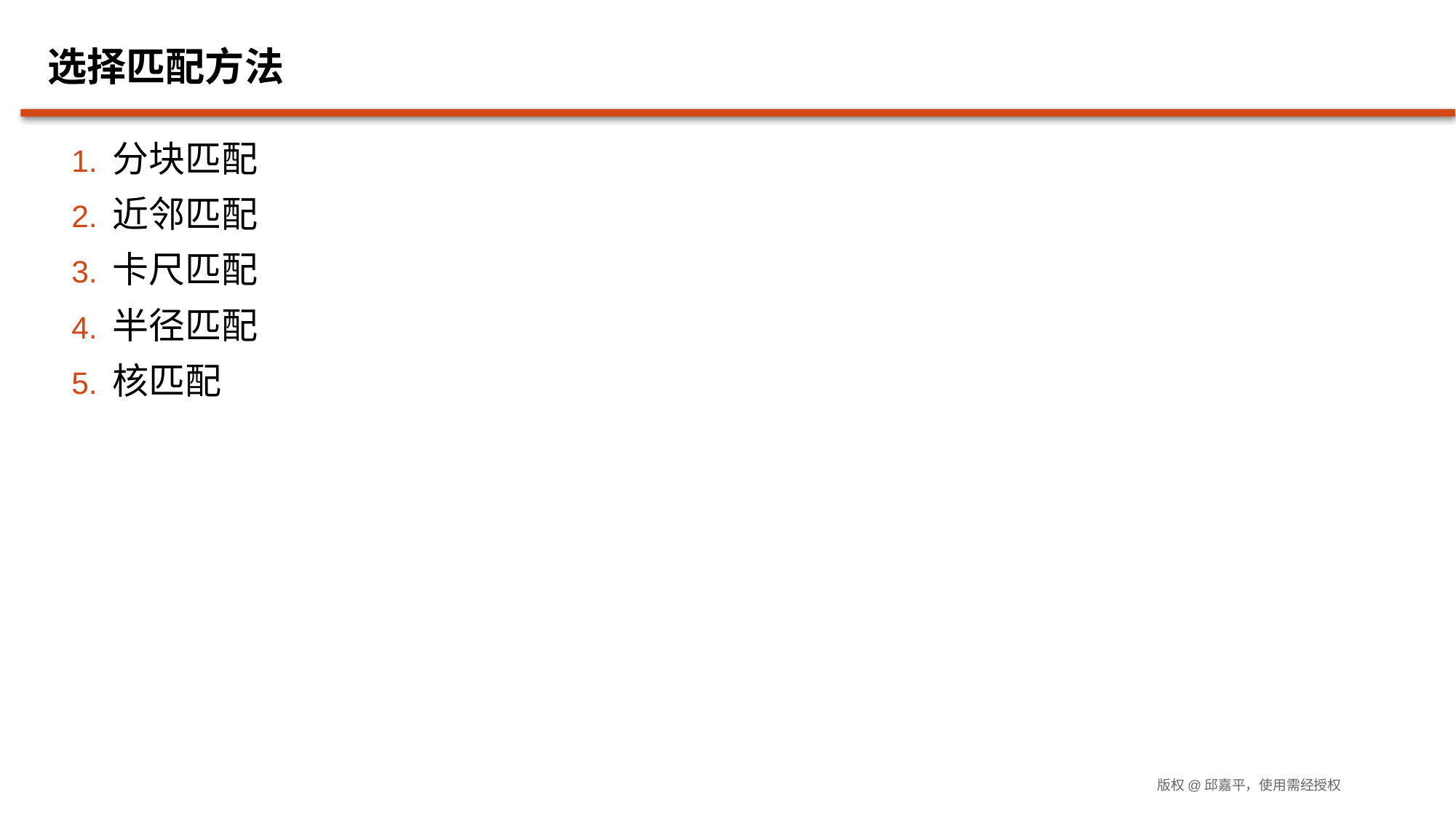

# 选择匹配方法
分块匹配
近邻匹配
卡尺匹配
半径匹配
核匹配

版权@邱嘉平，使用需经授权